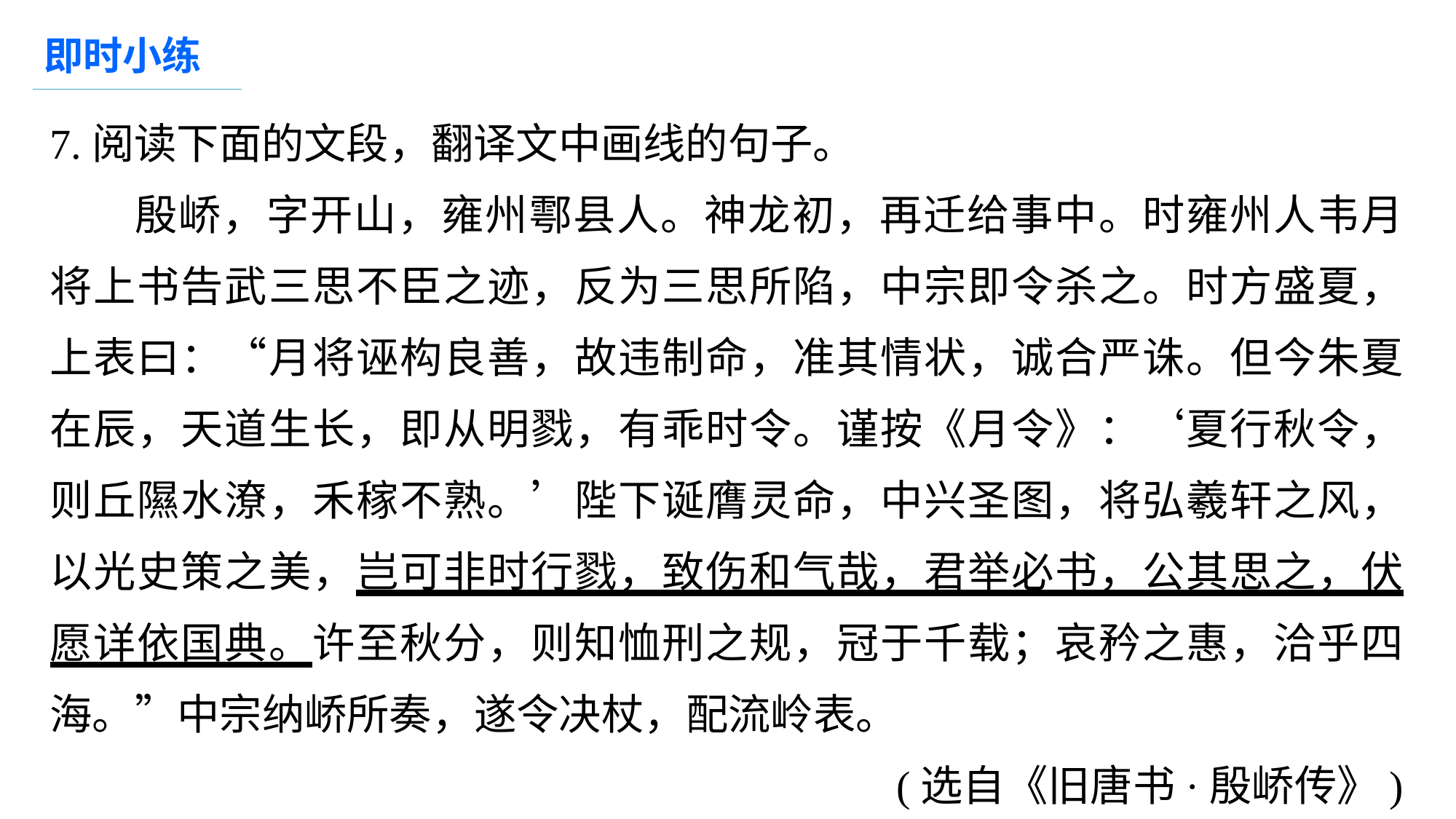

即时小练
7.阅读下面的文段，翻译文中画线的句子。
殷峤，字开山，雍州鄠县人。神龙初，再迁给事中。时雍州人韦月将上书告武三思不臣之迹，反为三思所陷，中宗即令杀之。时方盛夏，上表曰：“月将诬构良善，故违制命，准其情状，诚合严诛。但今朱夏在辰，天道生长，即从明戮，有乖时令。谨按《月令》：‘夏行秋令，则丘隰水潦，禾稼不熟。’陛下诞膺灵命，中兴圣图，将弘羲轩之风，以光史策之美，岂可非时行戮，致伤和气哉，君举必书，公其思之，伏愿详依国典。许至秋分，则知恤刑之规，冠于千载；哀矜之惠，洽乎四海。”中宗纳峤所奏，遂令决杖，配流岭表。
(选自《旧唐书·殷峤传》)